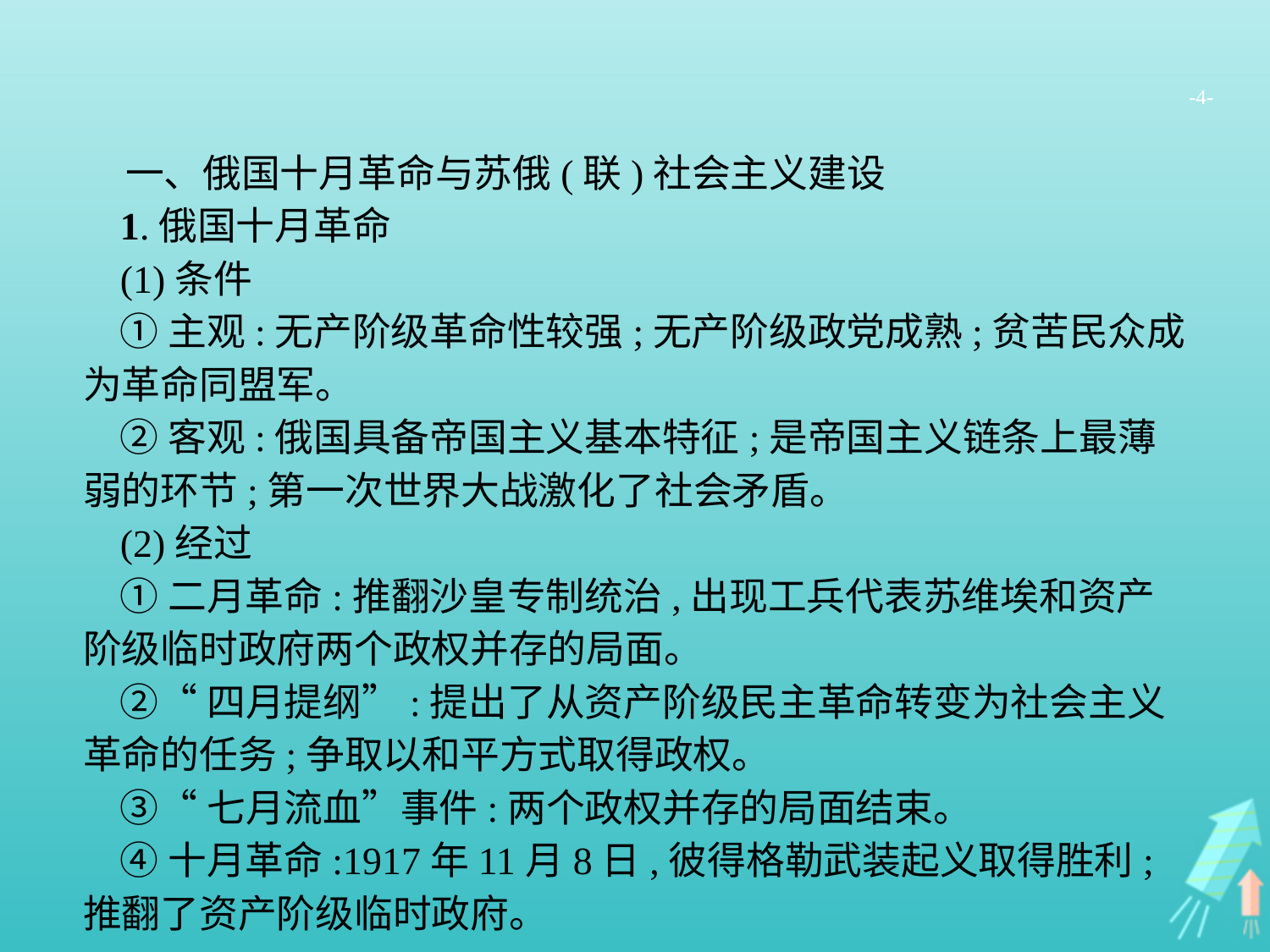

-4-
一、俄国十月革命与苏俄(联)社会主义建设
1.俄国十月革命
(1)条件
①主观:无产阶级革命性较强;无产阶级政党成熟;贫苦民众成为革命同盟军。
②客观:俄国具备帝国主义基本特征;是帝国主义链条上最薄弱的环节;第一次世界大战激化了社会矛盾。
(2)经过
①二月革命:推翻沙皇专制统治,出现工兵代表苏维埃和资产阶级临时政府两个政权并存的局面。
②“四月提纲”:提出了从资产阶级民主革命转变为社会主义革命的任务;争取以和平方式取得政权。
③“七月流血”事件:两个政权并存的局面结束。
④十月革命:1917年11月8日,彼得格勒武装起义取得胜利;推翻了资产阶级临时政府。